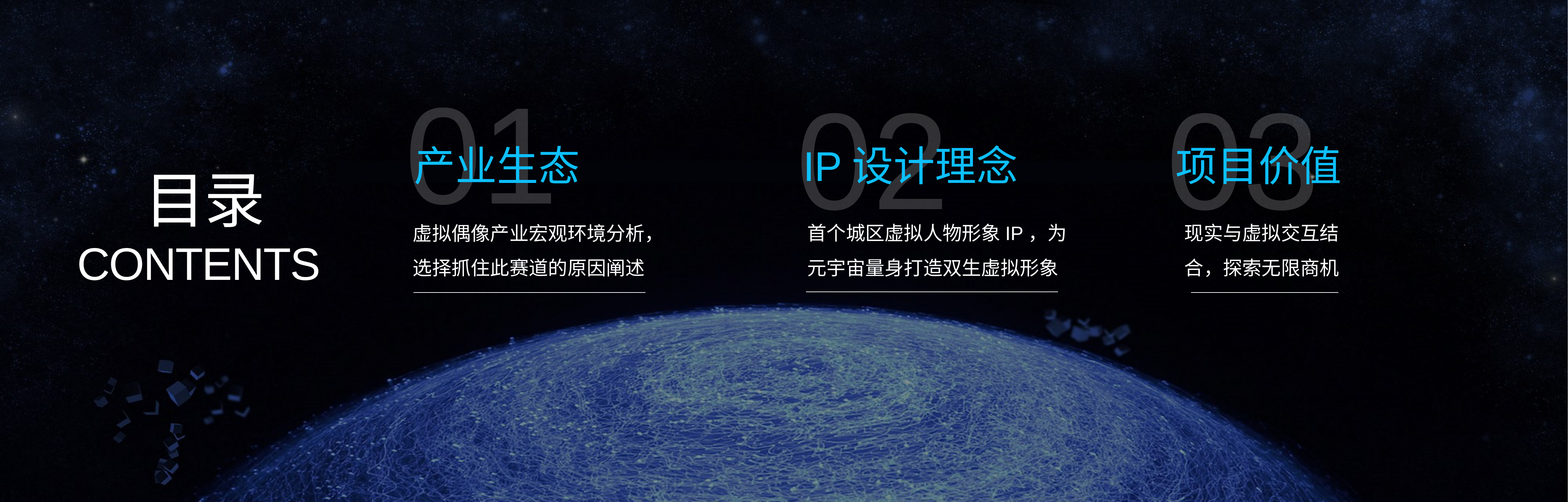

01
02
03
产业生态
IP设计理念
项目价值

目录
CONTENTS
首个城区虚拟人物形象IP，为元宇宙量身打造双生虚拟形象
现实与虚拟交互结合，探索无限商机
虚拟偶像产业宏观环境分析，选择抓住此赛道的原因阐述